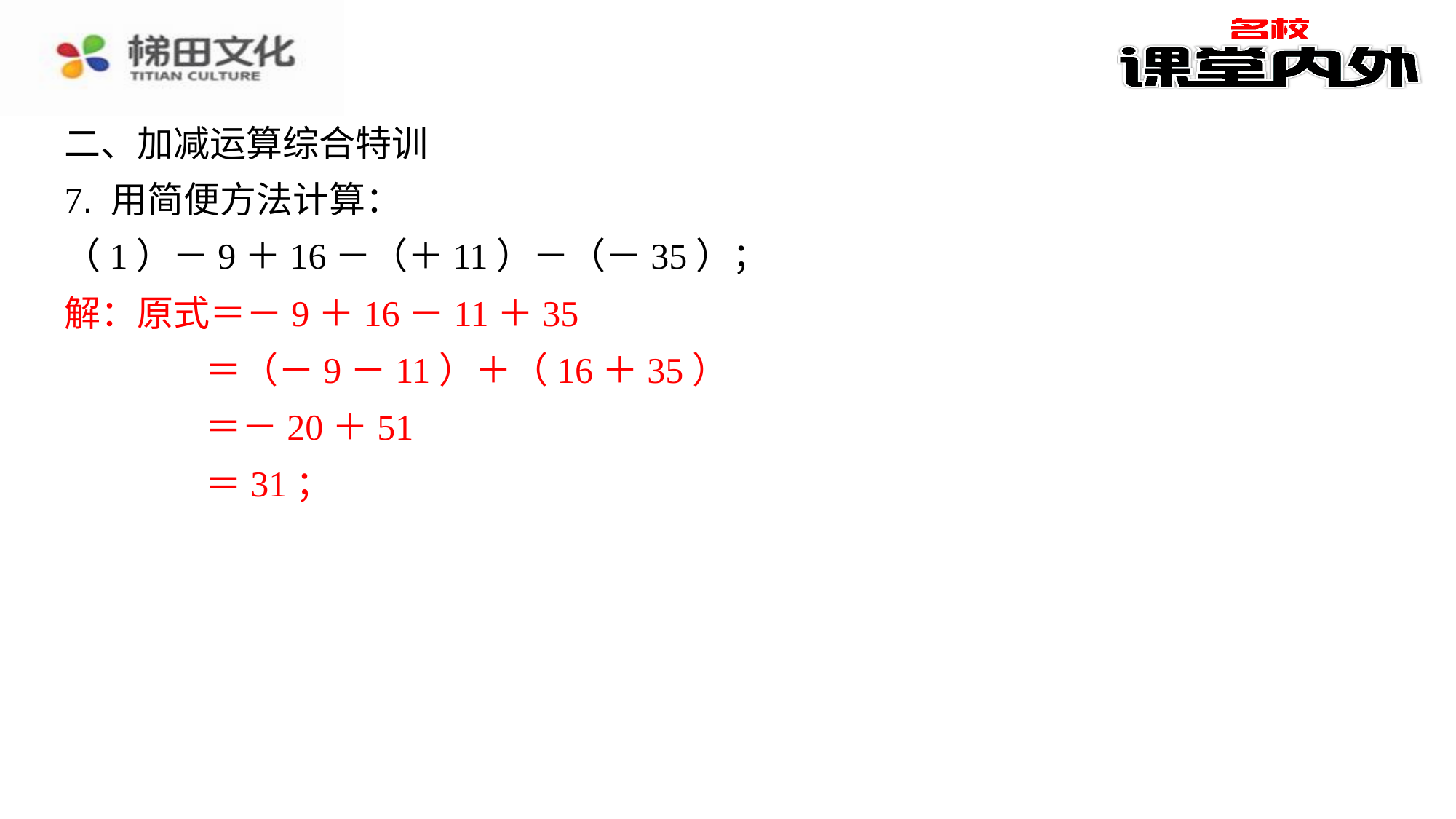

二、加减运算综合特训
7. 用简便方法计算：
（1）－9＋16－（＋11）－（－35）；
解：原式＝－9＋16－11＋35
＝（－9－11）＋（16＋35）
＝－20＋51
＝31；
解：原式＝－9＋16－11＋35
＝（－9－11）＋（16＋35）
＝－20＋51
＝31；